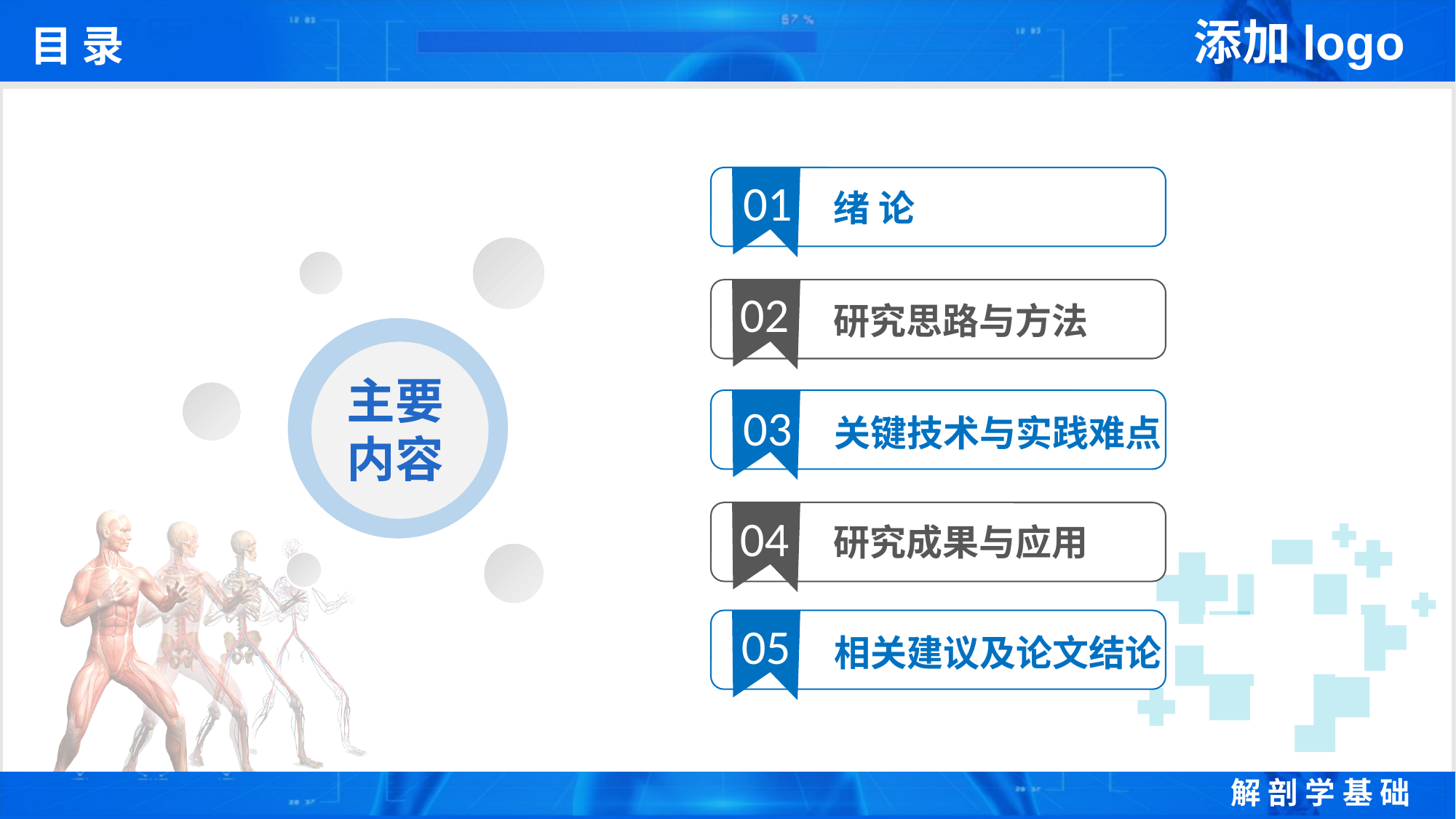

目 录
01

绪 论

02

研究思路与方法

主要内容

03
关键技术与实践难点

04
研究成果与应用

05

相关建议及论文结论